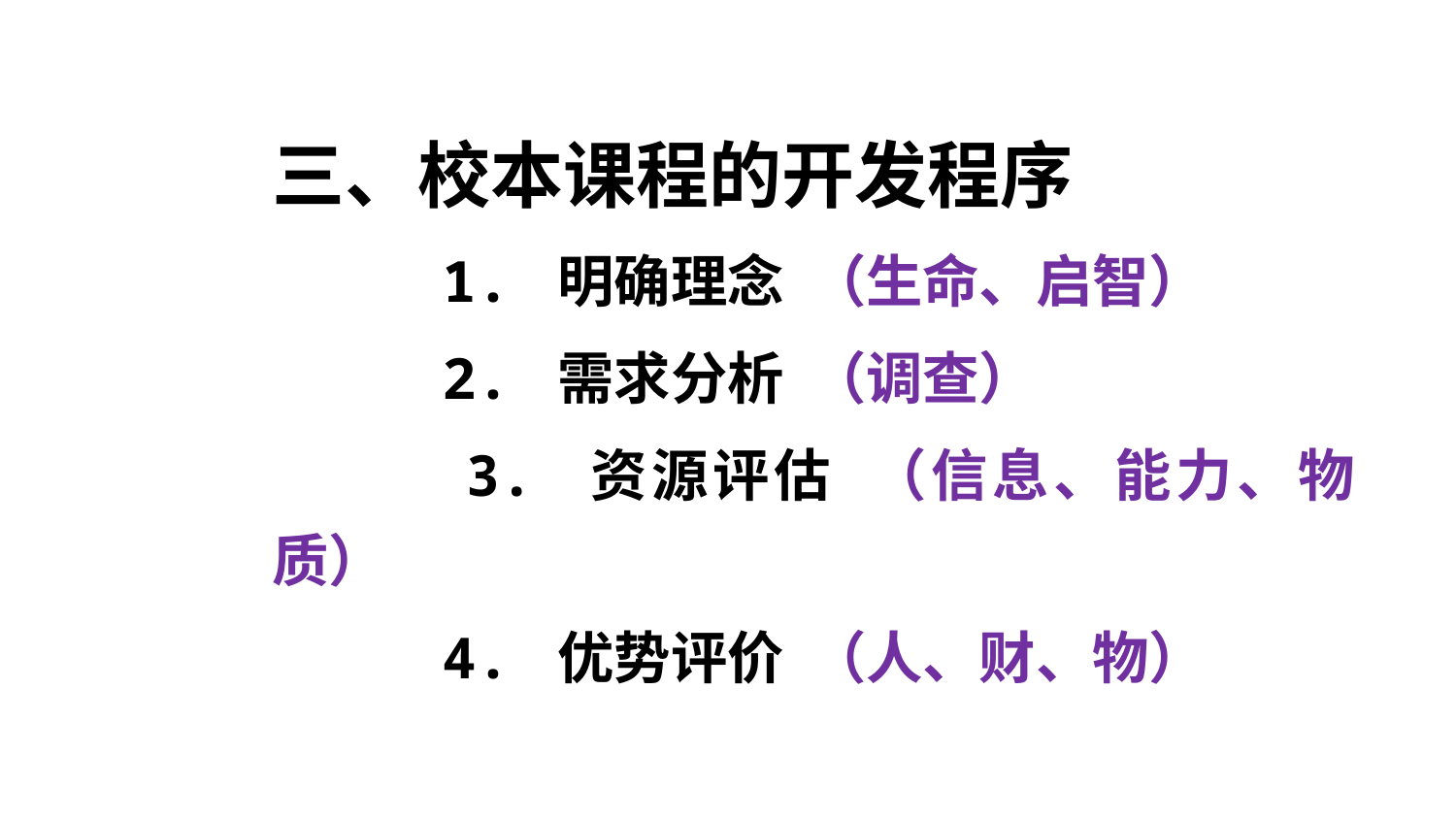

三、校本课程的开发程序
     1. 明确理念  （生命、启智）
     2. 需求分析  （调查）
     3. 资源评估  （信息、能力、物质）
     4. 优势评价  （人、财、物）